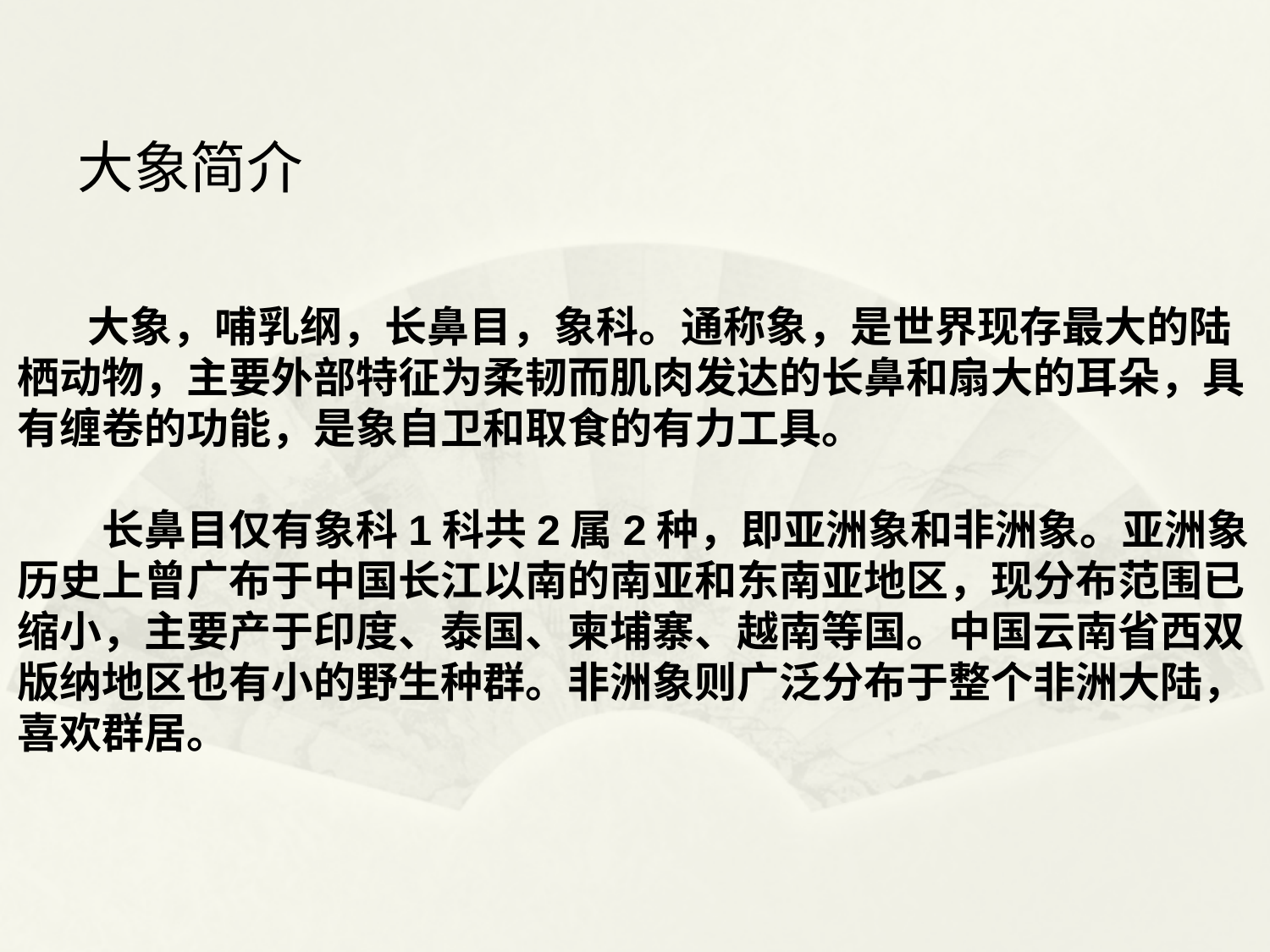

大象简介

　　大象，哺乳纲，长鼻目，象科。通称象，是世界现存最大的陆栖动物，主要外部特征为柔韧而肌肉发达的长鼻和扇大的耳朵，具有缠卷的功能，是象自卫和取食的有力工具。

　　长鼻目仅有象科1科共2属2种，即亚洲象和非洲象。亚洲象历史上曾广布于中国长江以南的南亚和东南亚地区，现分布范围已缩小，主要产于印度、泰国、柬埔寨、越南等国。中国云南省西双版纳地区也有小的野生种群。非洲象则广泛分布于整个非洲大陆，喜欢群居。